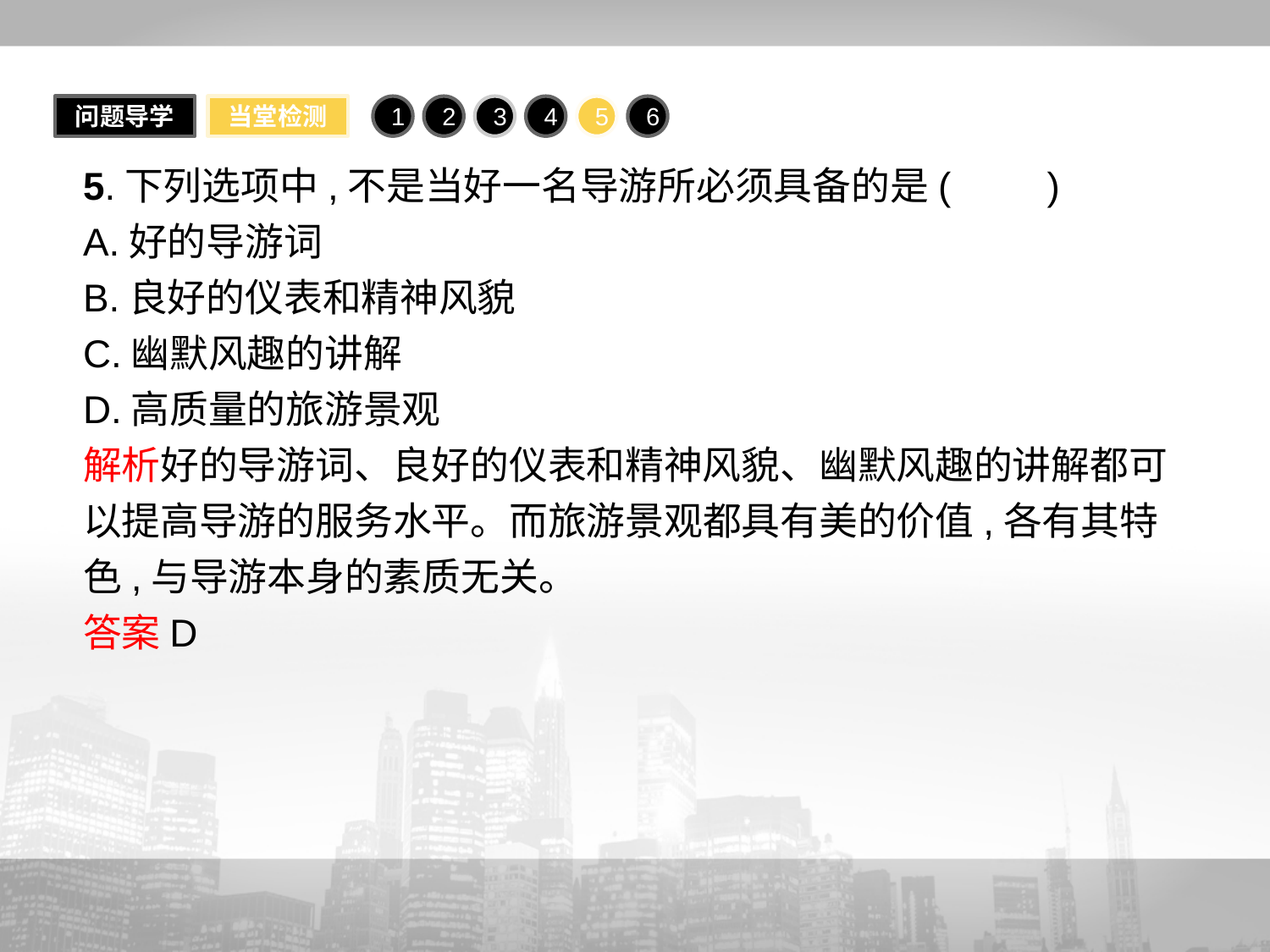

问题导学
当堂检测
1
2
3
4
5
6
5.下列选项中,不是当好一名导游所必须具备的是(　　)
A.好的导游词
B.良好的仪表和精神风貌
C.幽默风趣的讲解
D.高质量的旅游景观
解析好的导游词、良好的仪表和精神风貌、幽默风趣的讲解都可以提高导游的服务水平。而旅游景观都具有美的价值,各有其特色,与导游本身的素质无关。
答案D